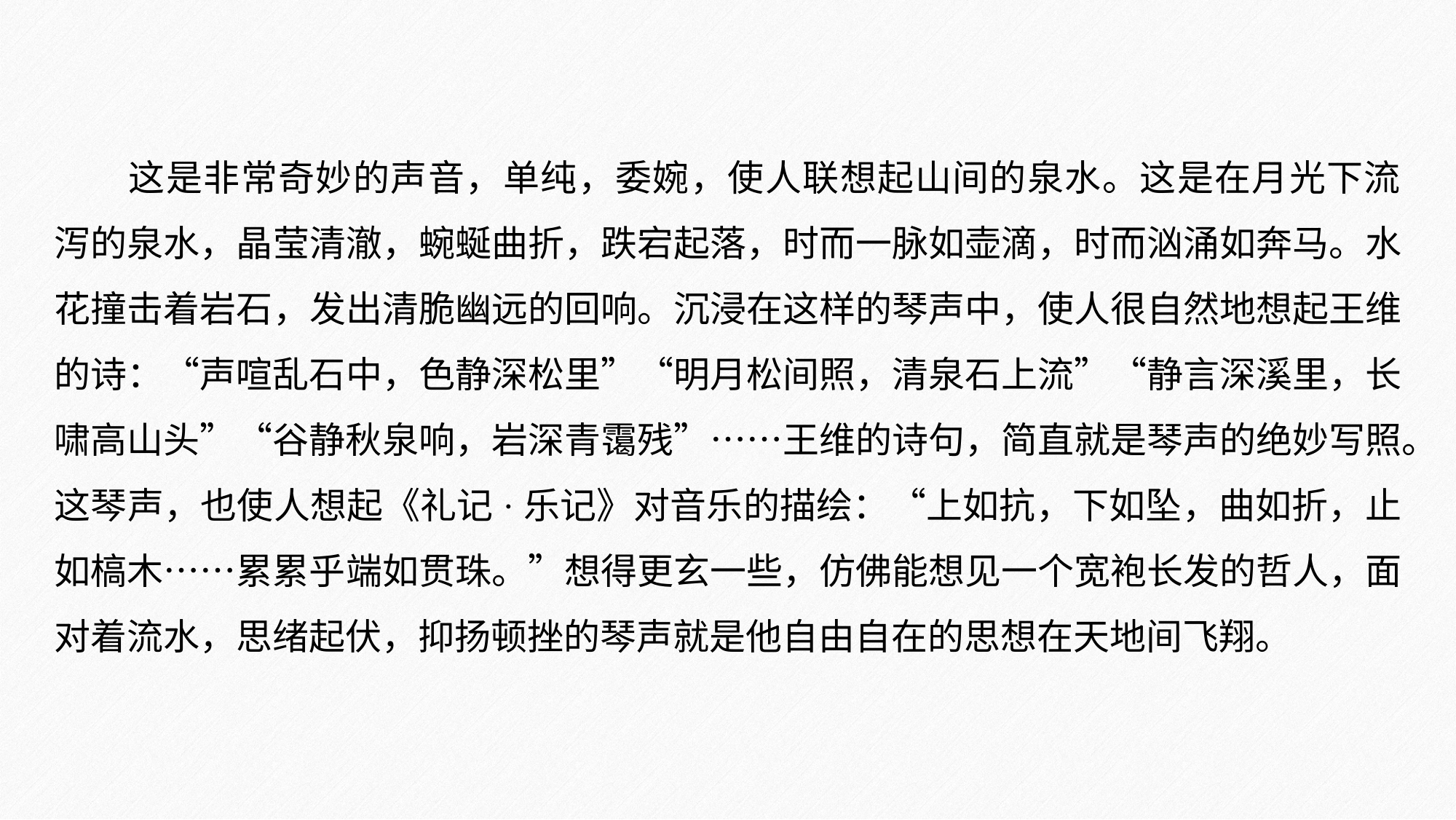

这是非常奇妙的声音，单纯，委婉，使人联想起山间的泉水。这是在月光下流泻的泉水，晶莹清澈，蜿蜒曲折，跌宕起落，时而一脉如壶滴，时而汹涌如奔马。水花撞击着岩石，发出清脆幽远的回响。沉浸在这样的琴声中，使人很自然地想起王维的诗：“声喧乱石中，色静深松里”“明月松间照，清泉石上流”“静言深溪里，长啸高山头”“谷静秋泉响，岩深青霭残”……王维的诗句，简直就是琴声的绝妙写照。这琴声，也使人想起《礼记·乐记》对音乐的描绘：“上如抗，下如坠，曲如折，止如槁木……累累乎端如贯珠。”想得更玄一些，仿佛能想见一个宽袍长发的哲人，面对着流水，思绪起伏，抑扬顿挫的琴声就是他自由自在的思想在天地间飞翔。